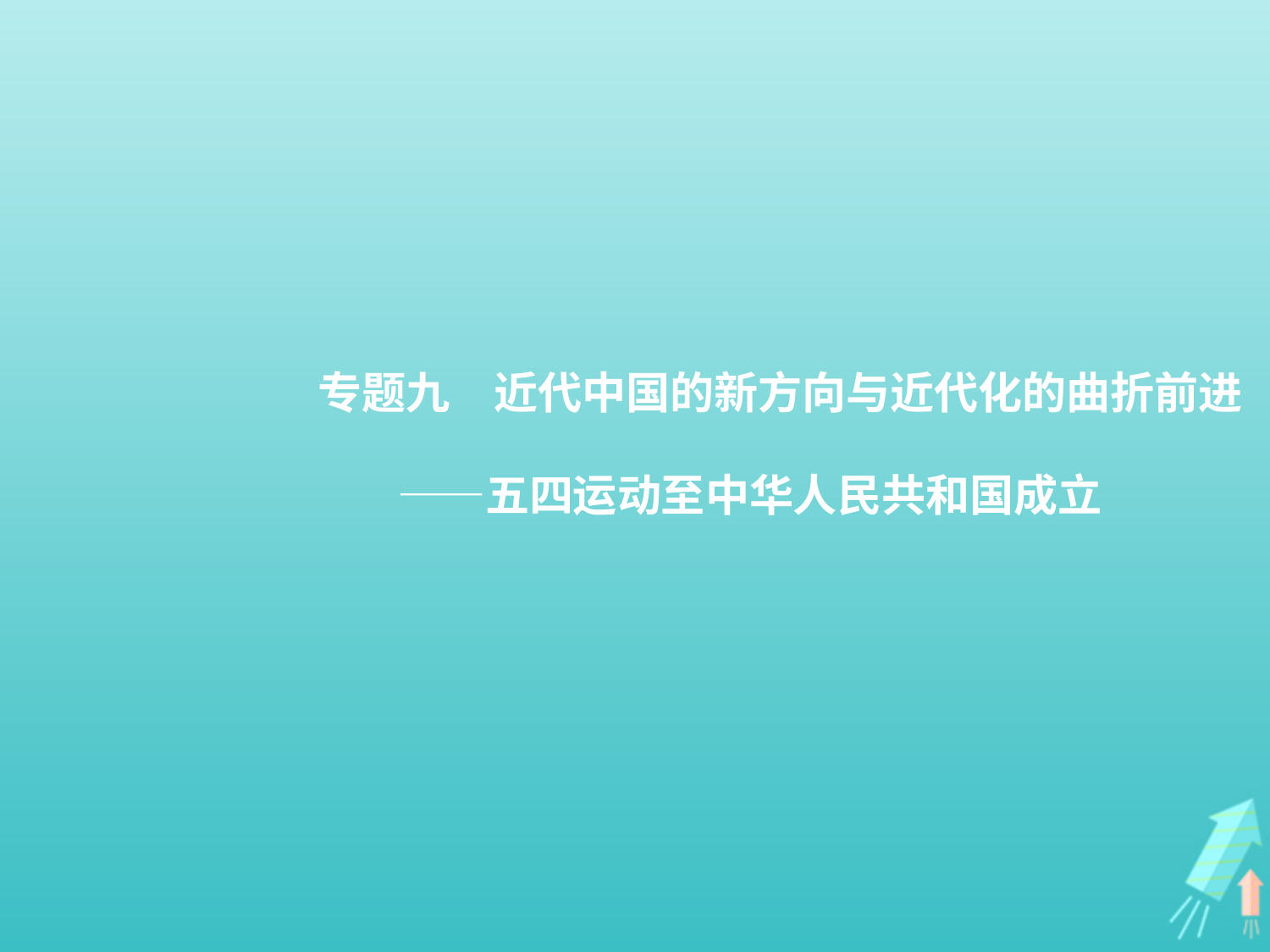

# 专题九　近代中国的新方向与近代化的曲折前进 ——五四运动至中华人民共和国成立